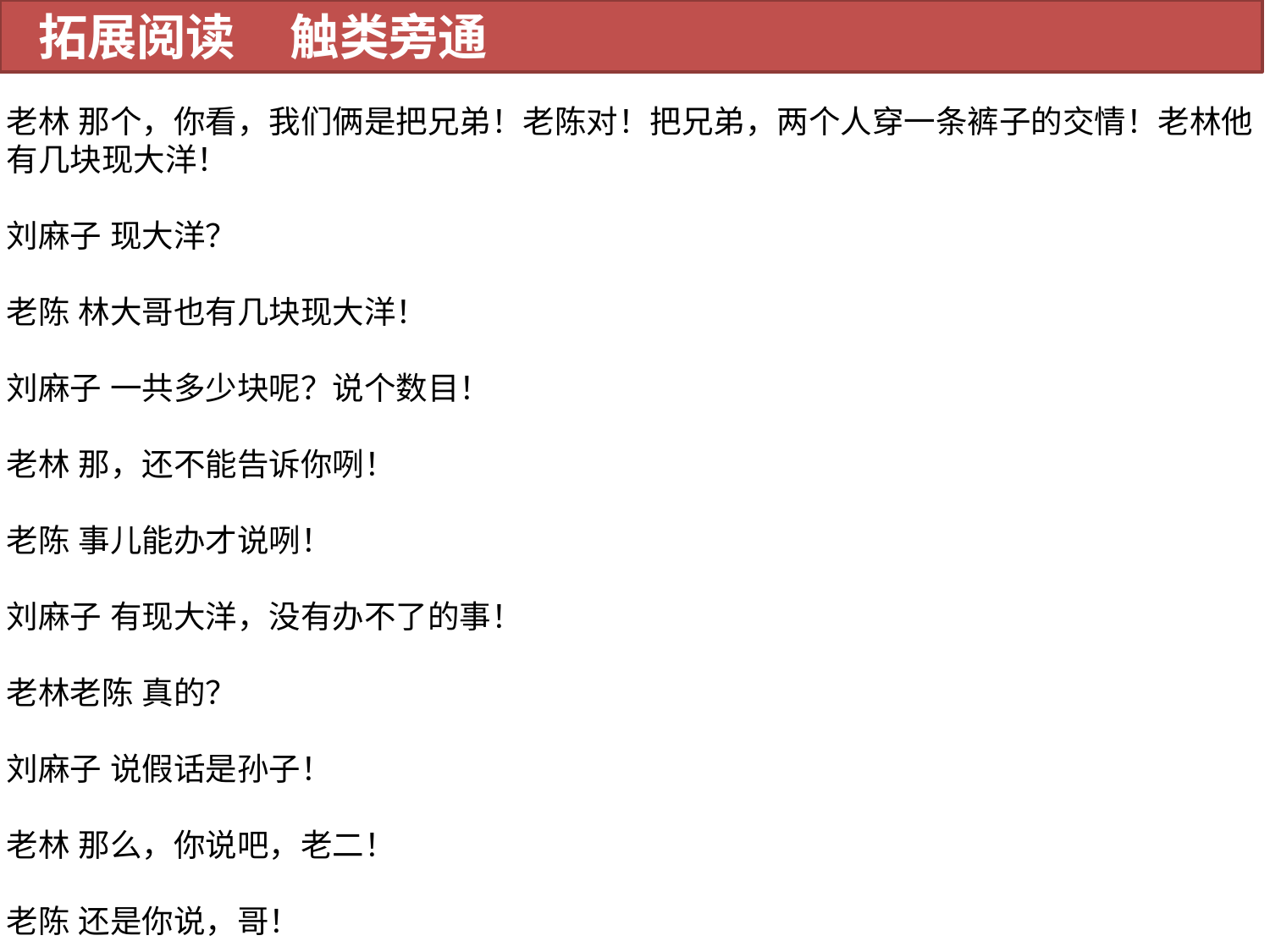

拓展阅读    触类旁通
老林 那个，你看，我们俩是把兄弟！老陈对！把兄弟，两个人穿一条裤子的交情！老林他有几块现大洋！

刘麻子 现大洋？

老陈 林大哥也有几块现大洋！

刘麻子 一共多少块呢？说个数目！

老林 那，还不能告诉你咧！

老陈 事儿能办才说咧！

刘麻子 有现大洋，没有办不了的事！

老林老陈 真的？

刘麻子 说假话是孙子！

老林 那么，你说吧，老二！

老陈 还是你说，哥！